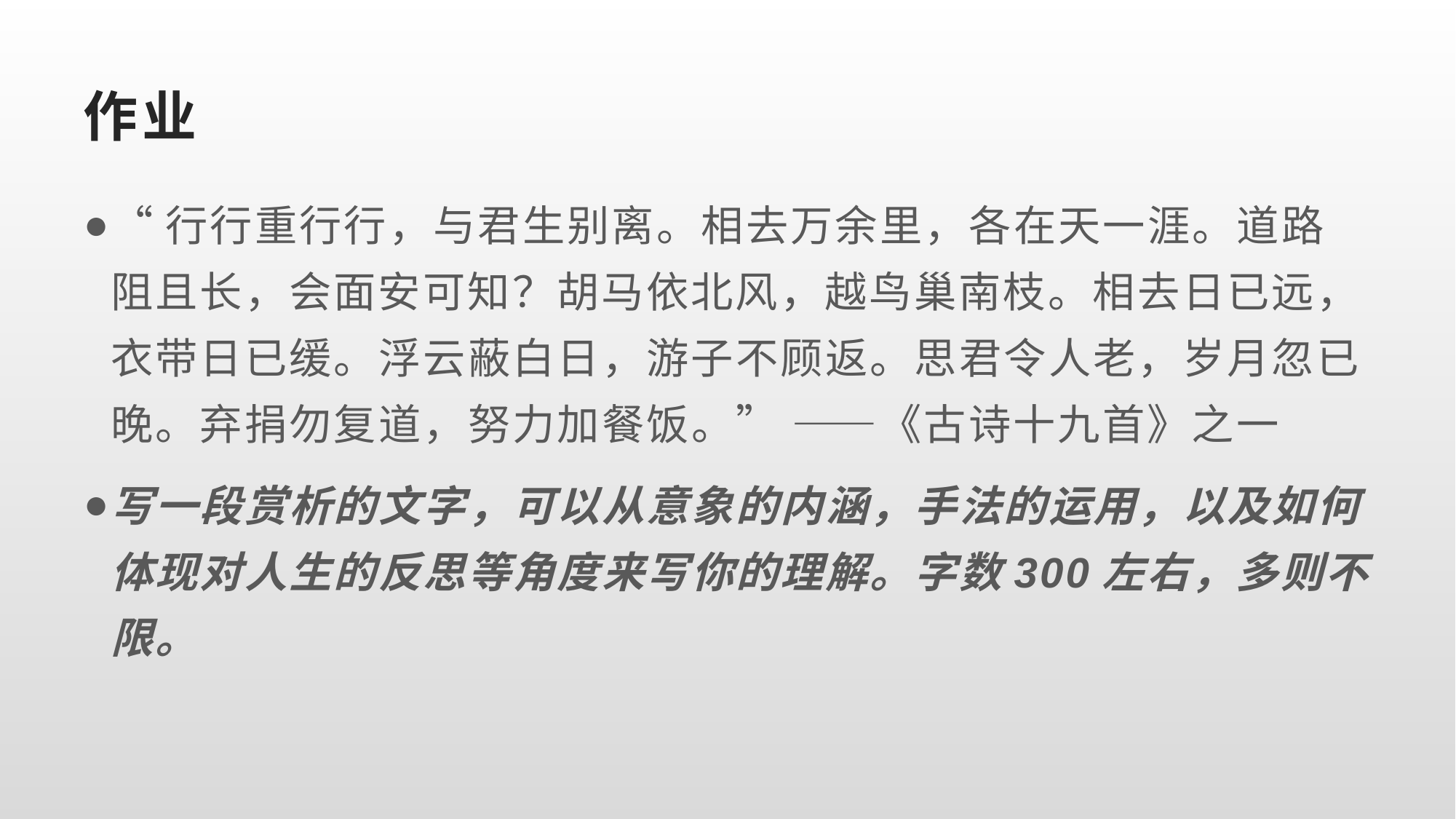

# 作业
“行行重行行，与君生别离。相去万余里，各在天一涯。道路阻且长，会面安可知？胡马依北风，越鸟巢南枝。相去日已远，衣带日已缓。浮云蔽白日，游子不顾返。思君令人老，岁月忽已晚。弃捐勿复道，努力加餐饭。” ——《古诗十九首》之一
写一段赏析的文字，可以从意象的内涵，手法的运用，以及如何体现对人生的反思等角度来写你的理解。字数300左右，多则不限。